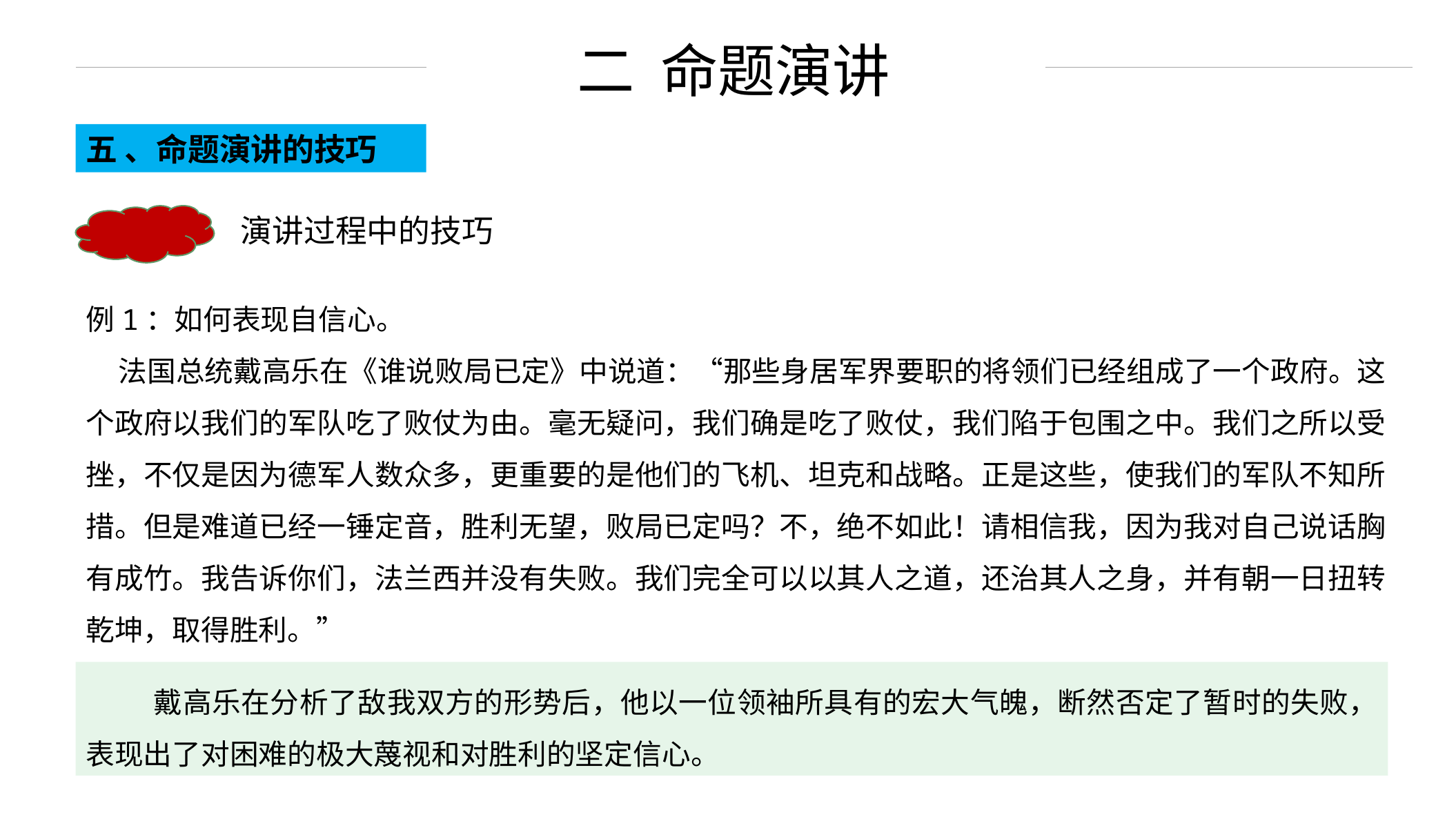

二  命题演讲
五 、命题演讲的技巧

演讲过程中的技巧
例1：如何表现自信心。
    法国总统戴高乐在《谁说败局已定》中说道：“那些身居军界要职的将领们已经组成了一个政府。这个政府以我们的军队吃了败仗为由。毫无疑问，我们确是吃了败仗，我们陷于包围之中。我们之所以受挫，不仅是因为德军人数众多，更重要的是他们的飞机、坦克和战略。正是这些，使我们的军队不知所措。但是难道已经一锤定音，胜利无望，败局已定吗？不，绝不如此！请相信我，因为我对自己说话胸有成竹。我告诉你们，法兰西并没有失败。我们完全可以以其人之道，还治其人之身，并有朝一日扭转乾坤，取得胜利。”
         戴高乐在分析了敌我双方的形势后，他以一位领袖所具有的宏大气魄，断然否定了暂时的失败，表现出了对困难的极大蔑视和对胜利的坚定信心。